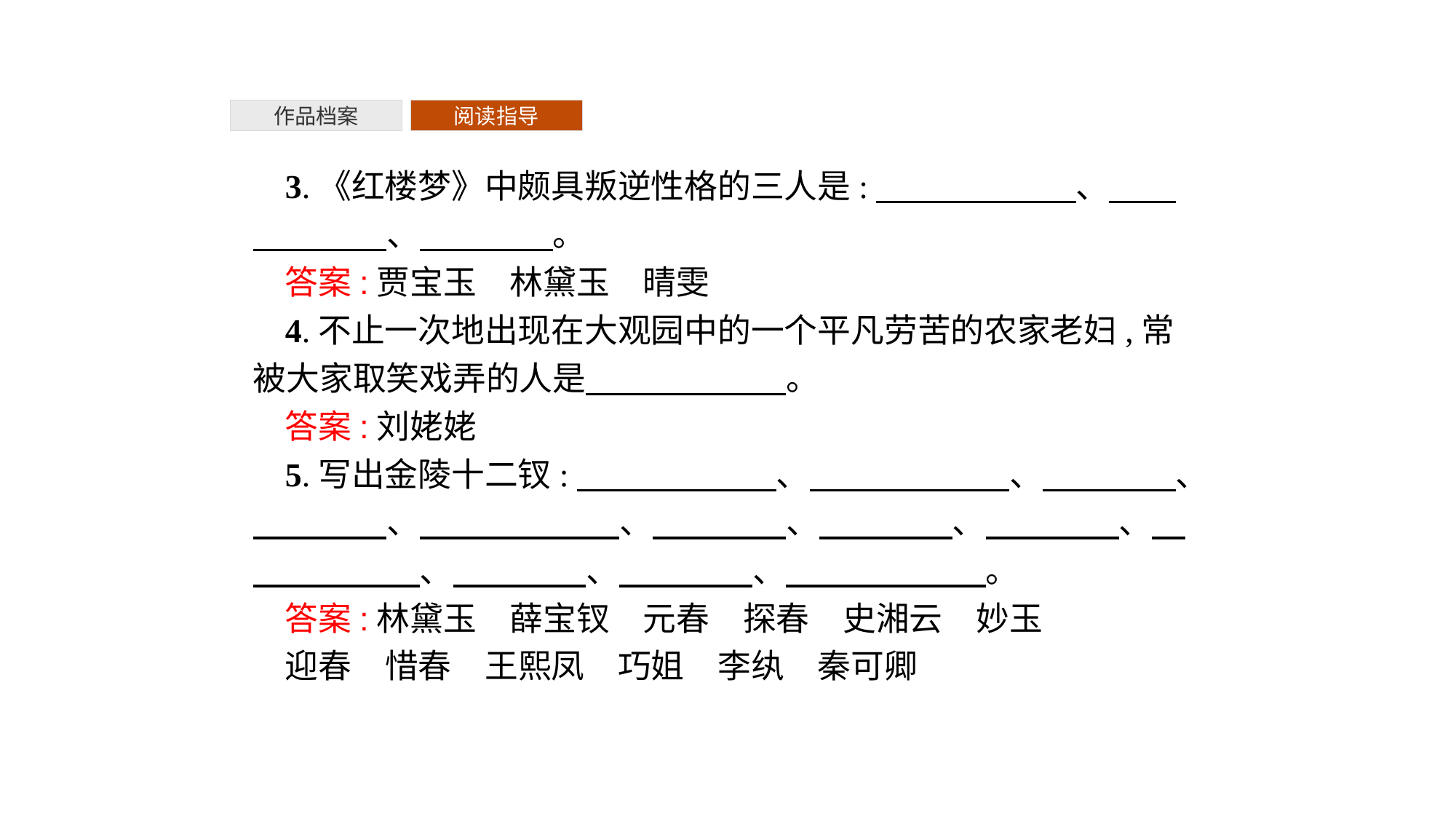

作品档案
阅读指导
3.《红楼梦》中颇具叛逆性格的三人是:　　　　　　、　　　　　　、　　　　。
答案:贾宝玉　林黛玉　晴雯
4.不止一次地出现在大观园中的一个平凡劳苦的农家老妇,常被大家取笑戏弄的人是　　　　　　。
答案:刘姥姥
5.写出金陵十二钗:　　　　　　、　　　　　　、　　　　、　　　　、　　　　　　、　　　　、　　　　、　　　　、　　　　　　、　　　　、　　　　、　　　　　　。
答案:林黛玉　薛宝钗　元春　探春　史湘云　妙玉
迎春　惜春　王熙凤　巧姐　李纨　秦可卿